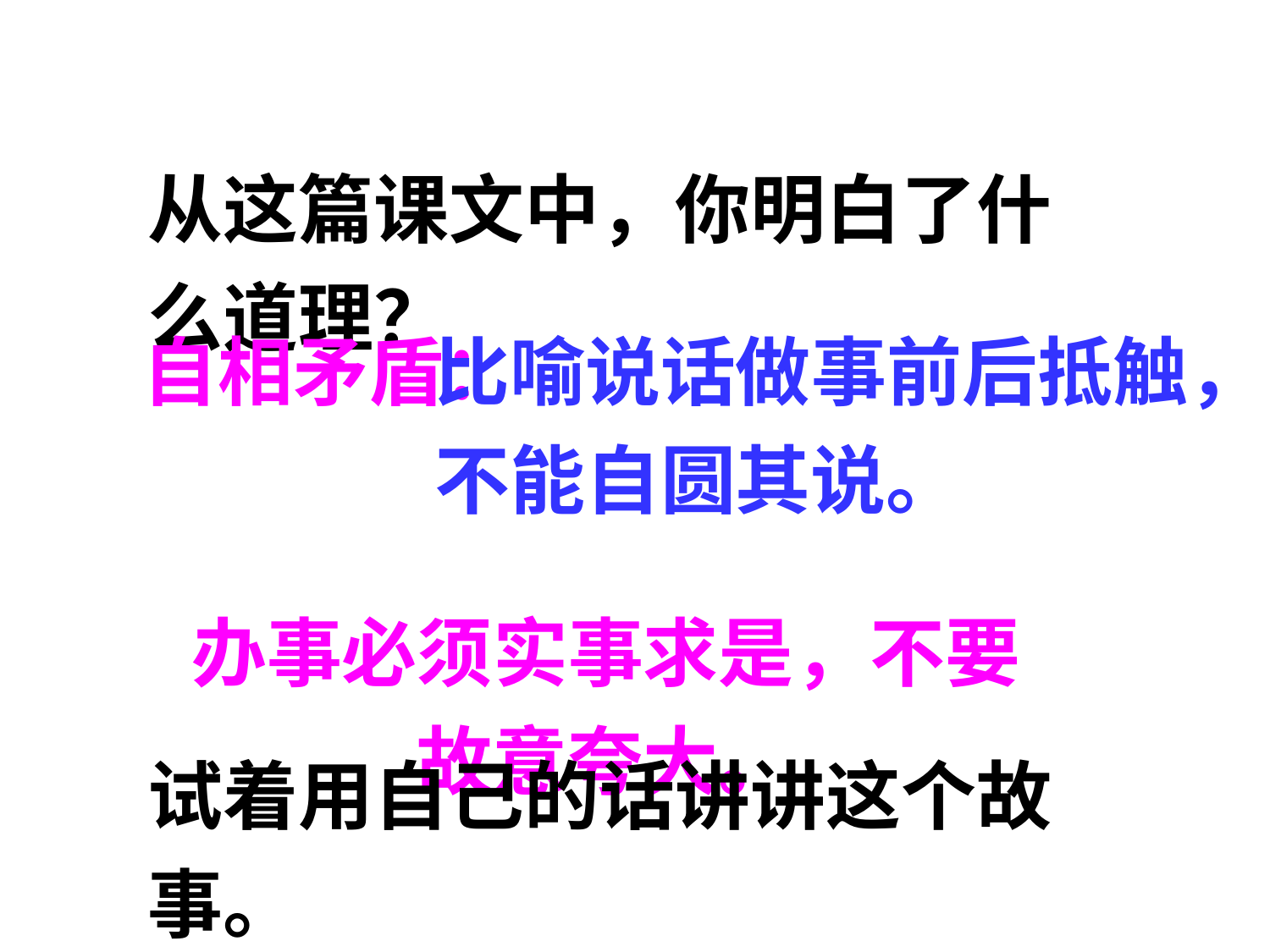

从这篇课文中，你明白了什么道理？
自相矛盾：
比喻说话做事前后抵触，不能自圆其说。
办事必须实事求是，不要故意夸大。
试着用自己的话讲讲这个故事。